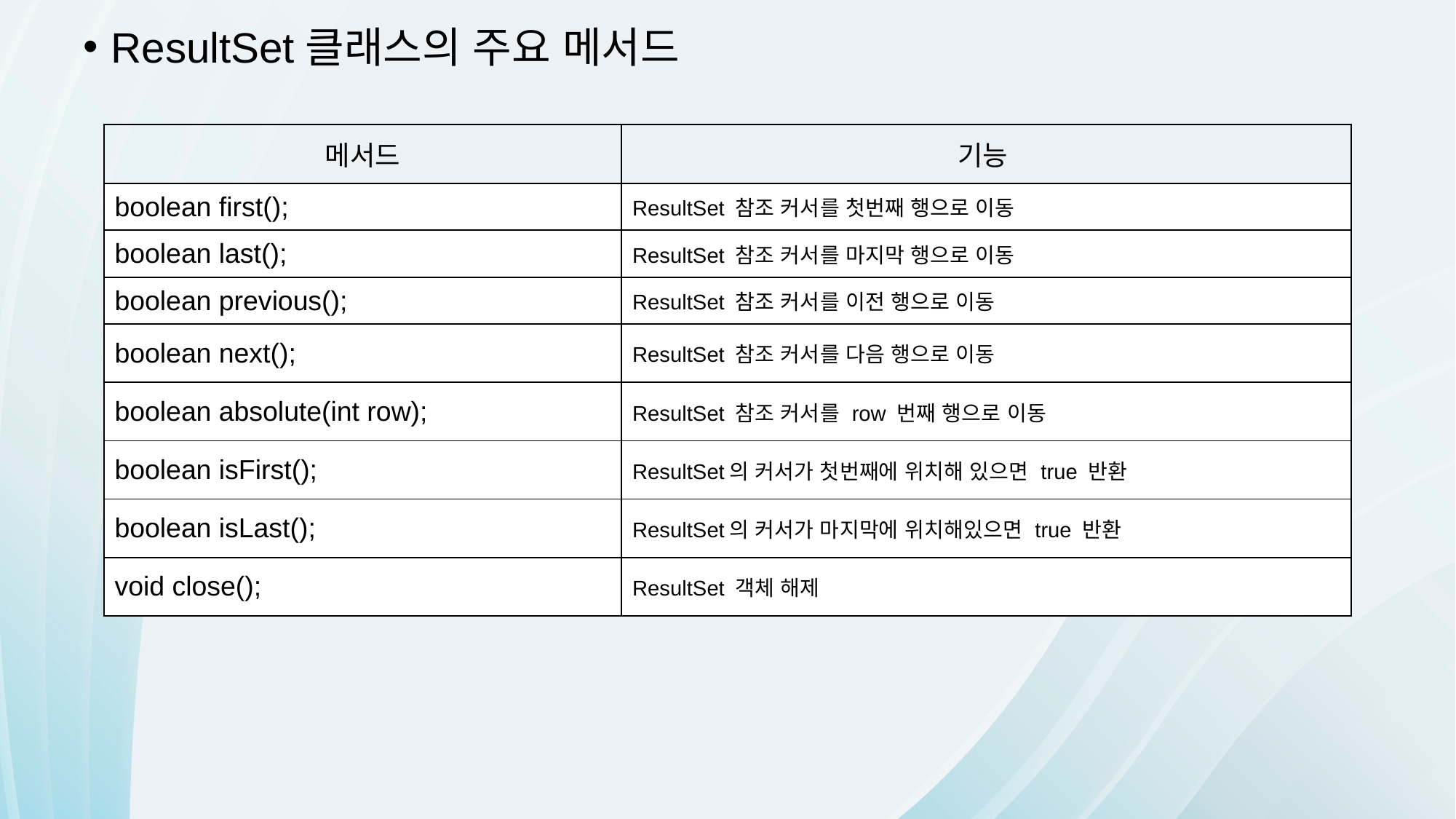

ResultSet클래스의 주요 메서드
| 메서드 | 기능 |
| --- | --- |
| boolean first(); | ResultSet 참조 커서를 첫번째 행으로 이동 |
| boolean last(); | ResultSet 참조 커서를 마지막 행으로 이동 |
| boolean previous(); | ResultSet 참조 커서를 이전 행으로 이동 |
| boolean next(); | ResultSet 참조 커서를 다음 행으로 이동 |
| boolean absolute(int row); | ResultSet 참조 커서를 row 번째 행으로 이동 |
| boolean isFirst(); | ResultSet의 커서가 첫번째에 위치해 있으면 true 반환 |
| boolean isLast(); | ResultSet의 커서가 마지막에 위치해있으면 true 반환 |
| void close(); | ResultSet 객체 해제 |